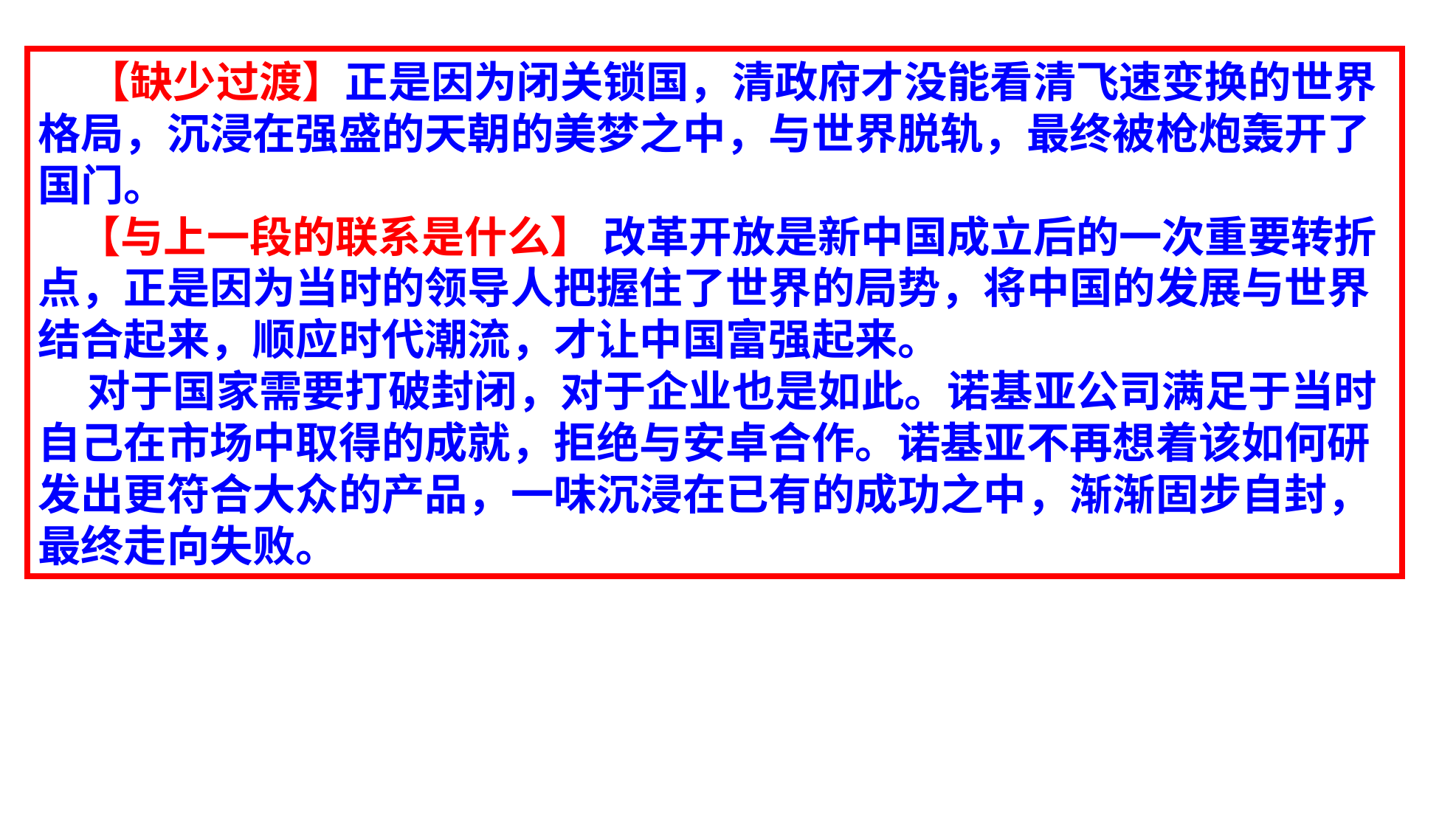

【缺少过渡】正是因为闭关锁国，清政府才没能看清飞速变换的世界格局，沉浸在强盛的天朝的美梦之中，与世界脱轨，最终被枪炮轰开了国门。
   【与上一段的联系是什么】 改革开放是新中国成立后的一次重要转折点，正是因为当时的领导人把握住了世界的局势，将中国的发展与世界结合起来，顺应时代潮流，才让中国富强起来。
    对于国家需要打破封闭，对于企业也是如此。诺基亚公司满足于当时自己在市场中取得的成就，拒绝与安卓合作。诺基亚不再想着该如何研发出更符合大众的产品，一味沉浸在已有的成功之中，渐渐固步自封，最终走向失败。